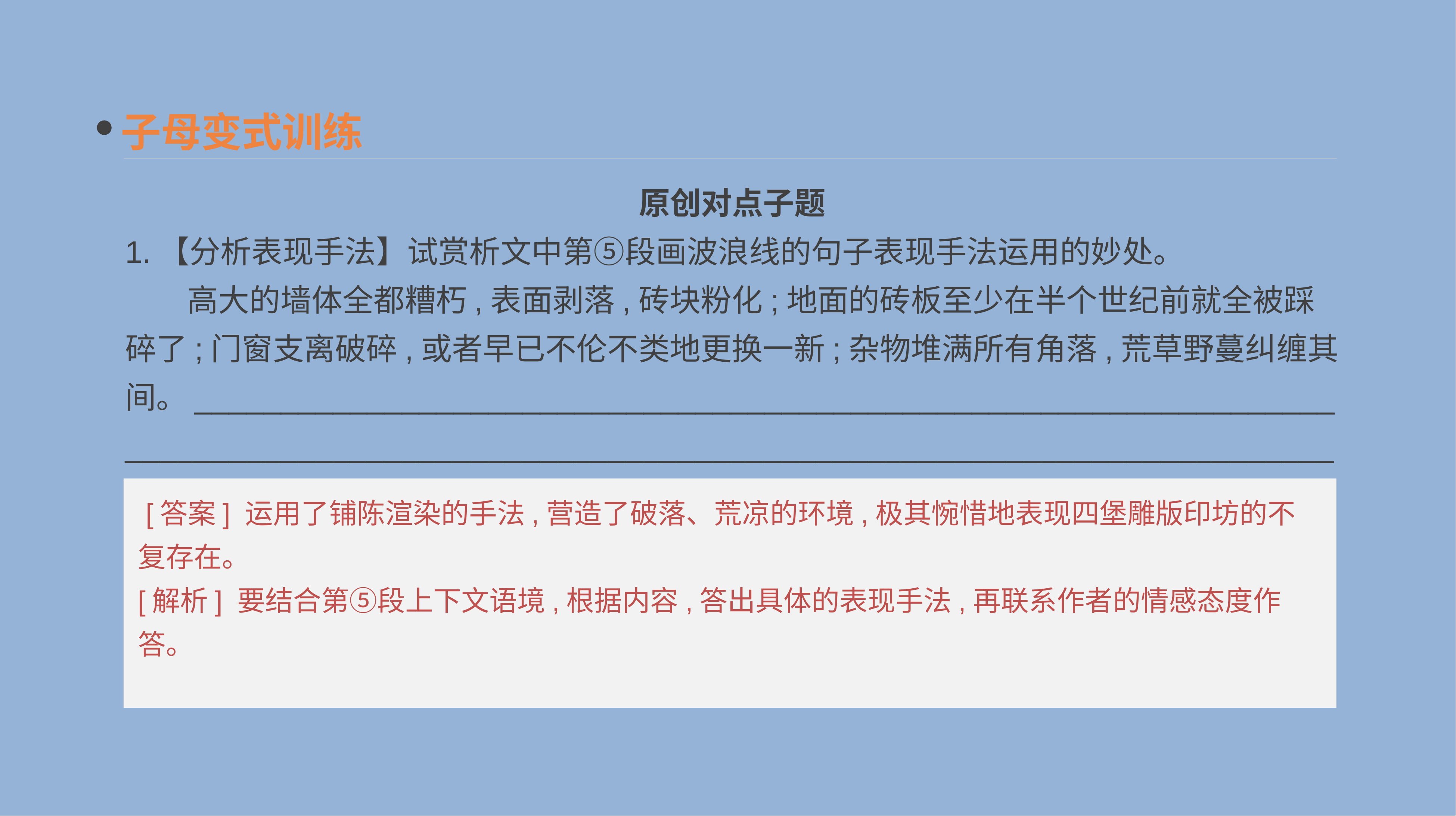

子母变式训练

原创对点子题
1.【分析表现手法】试赏析文中第⑤段画波浪线的句子表现手法运用的妙处。
　　高大的墙体全都糟朽,表面剥落,砖块粉化;地面的砖板至少在半个世纪前就全被踩碎了;门窗支离破碎,或者早已不伦不类地更换一新;杂物堆满所有角落,荒草野蔓纠缠其间。______________________________________________________________________________________________________________________________________________________________________________

 [答案] 运用了铺陈渲染的手法,营造了破落、荒凉的环境,极其惋惜地表现四堡雕版印坊的不复存在。
[解析] 要结合第⑤段上下文语境,根据内容,答出具体的表现手法,再联系作者的情感态度作答。